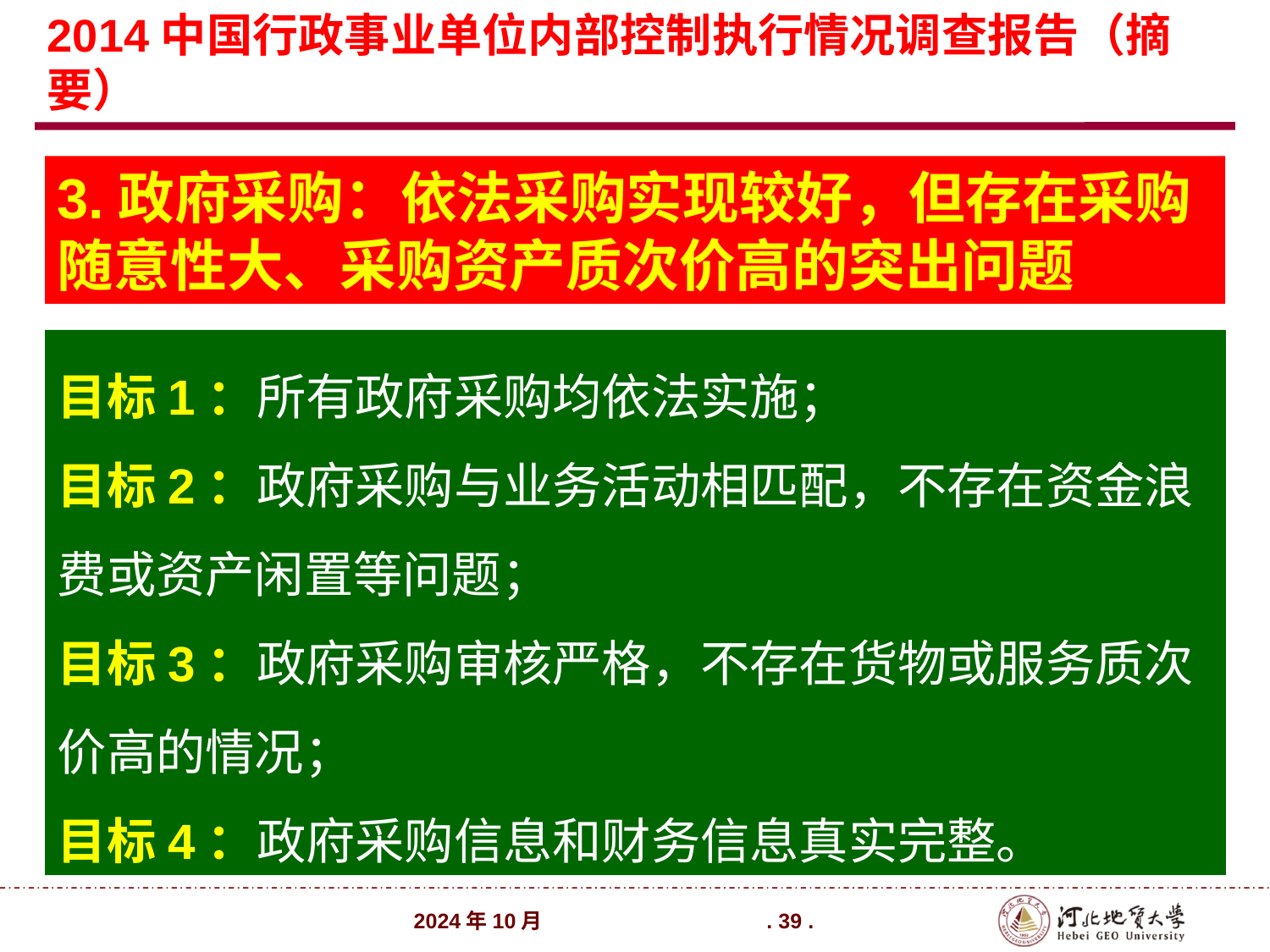

# 2014中国行政事业单位内部控制执行情况调查报告（摘要）
3.政府采购：依法采购实现较好，但存在采购随意性大、采购资产质次价高的突出问题
目标1：所有政府采购均依法实施；
目标2：政府采购与业务活动相匹配，不存在资金浪费或资产闲置等问题；
目标3：政府采购审核严格，不存在货物或服务质次价高的情况；
目标4：政府采购信息和财务信息真实完整。
2024年10月                                             . 39 .